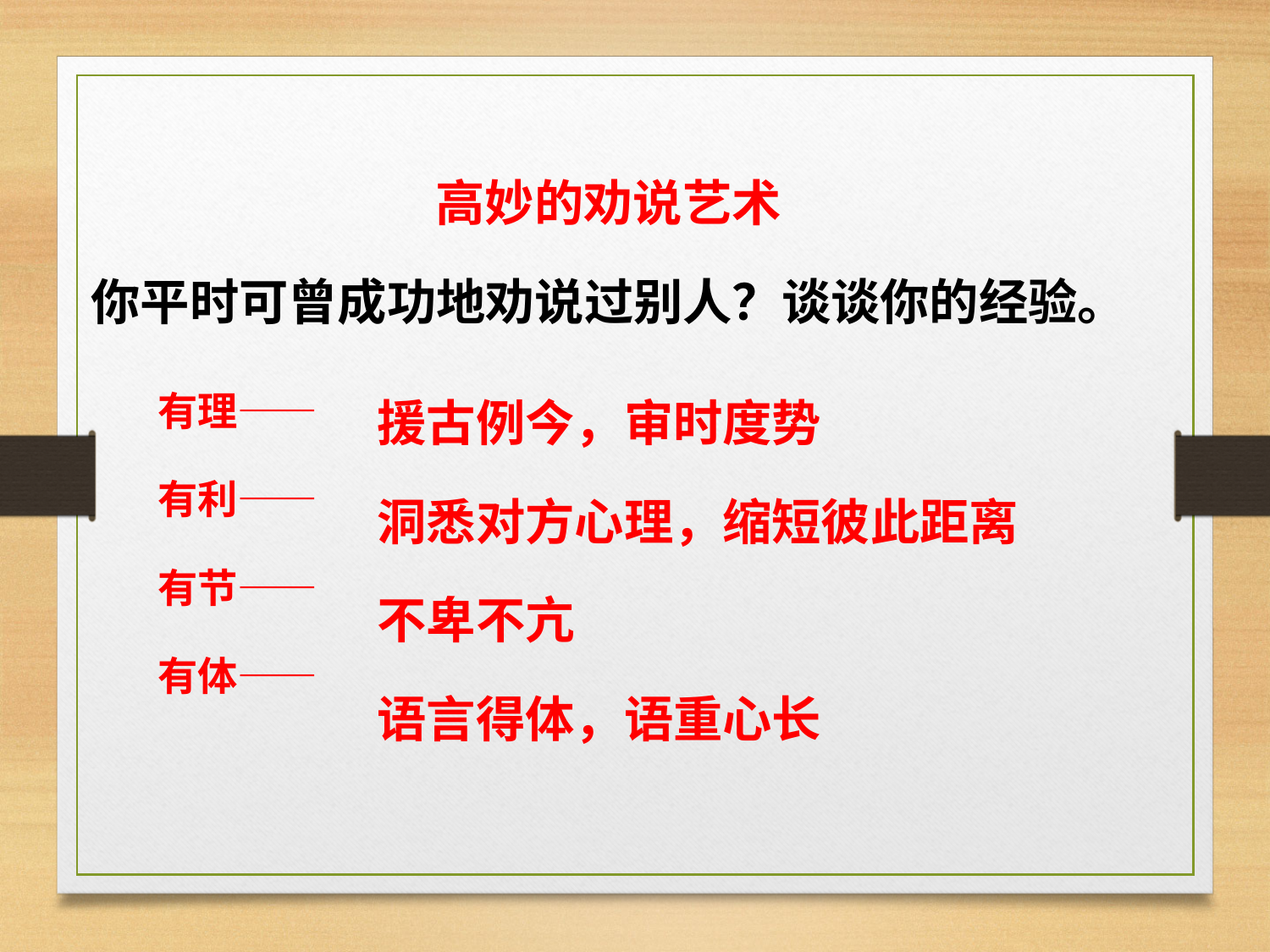

高妙的劝说艺术
你平时可曾成功地劝说过别人？谈谈你的经验。
有理——
有利——
有节——
有体——
援古例今，审时度势
洞悉对方心理，缩短彼此距离
不卑不亢
语言得体，语重心长